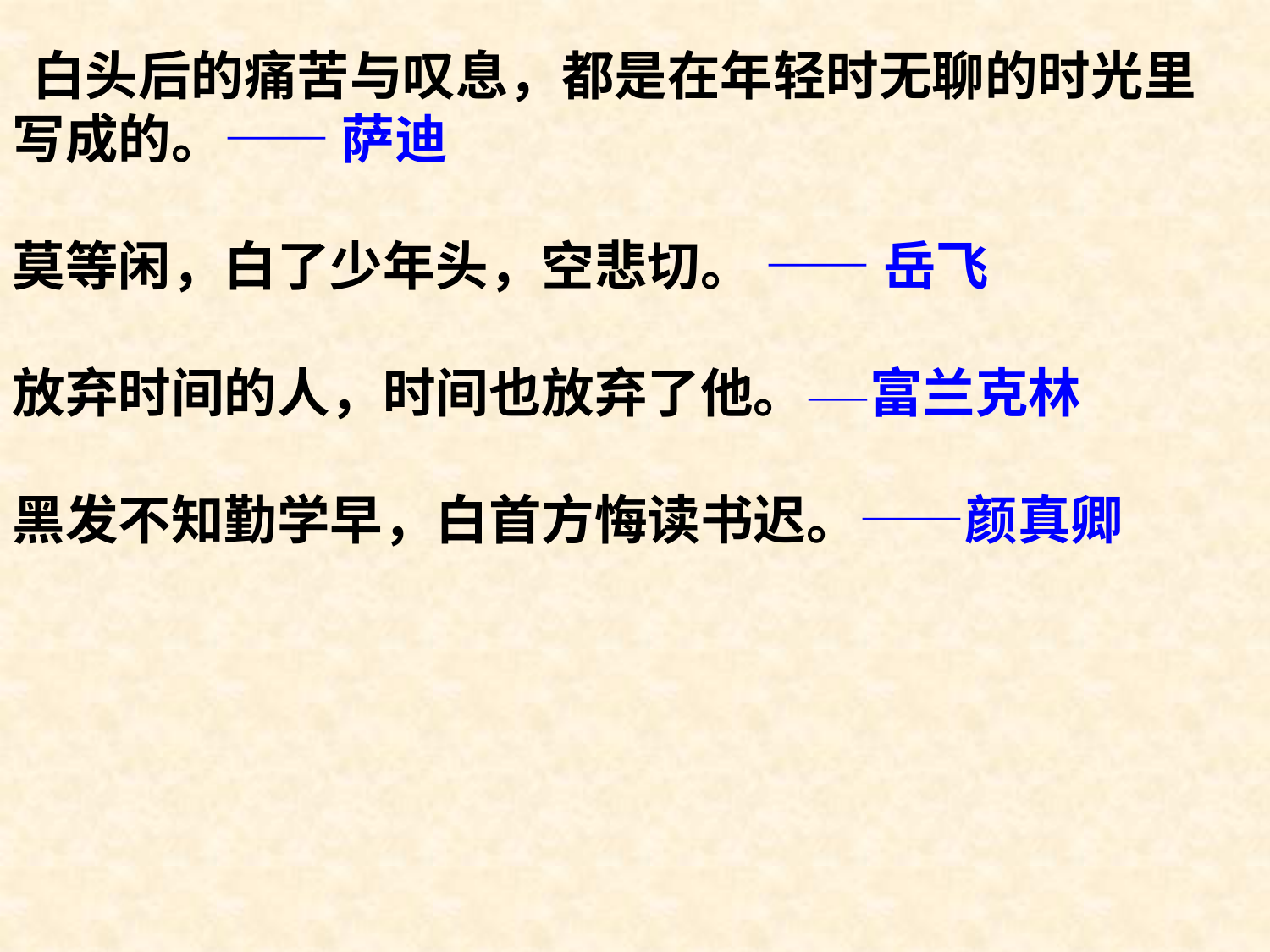

白头后的痛苦与叹息，都是在年轻时无聊的时光里写成的。—— 萨迪

莫等闲，白了少年头，空悲切。 —— 岳飞

放弃时间的人，时间也放弃了他。——富兰克林

黑发不知勤学早，白首方悔读书迟。——颜真卿